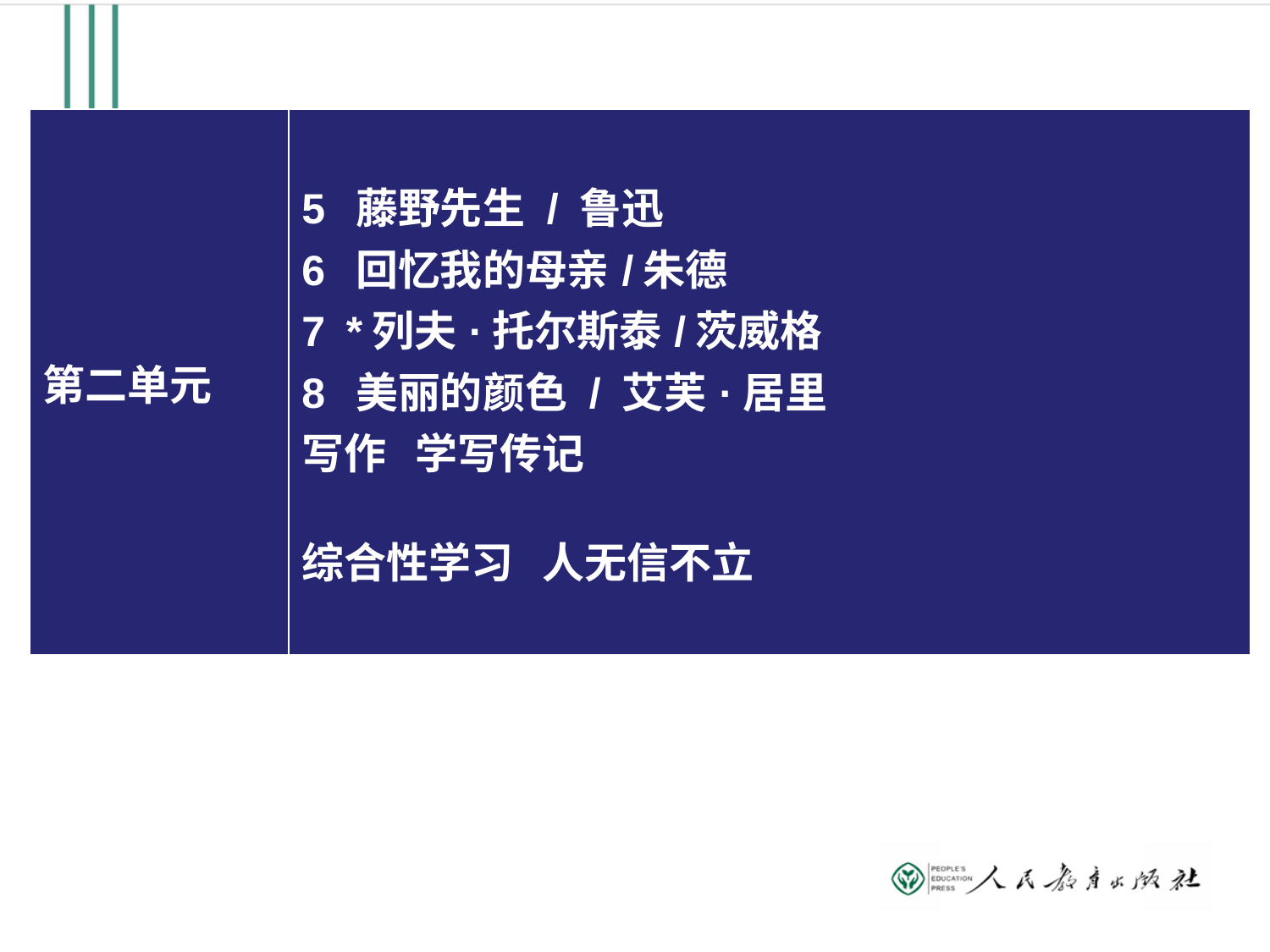

| 第二单元 | 5 藤野先生 / 鲁迅 6 回忆我的母亲/朱德  7 \*列夫·托尔斯泰/茨威格 8 美丽的颜色 / 艾芙·居里  写作 学写传记 综合性学习 人无信不立 |
| --- | --- |